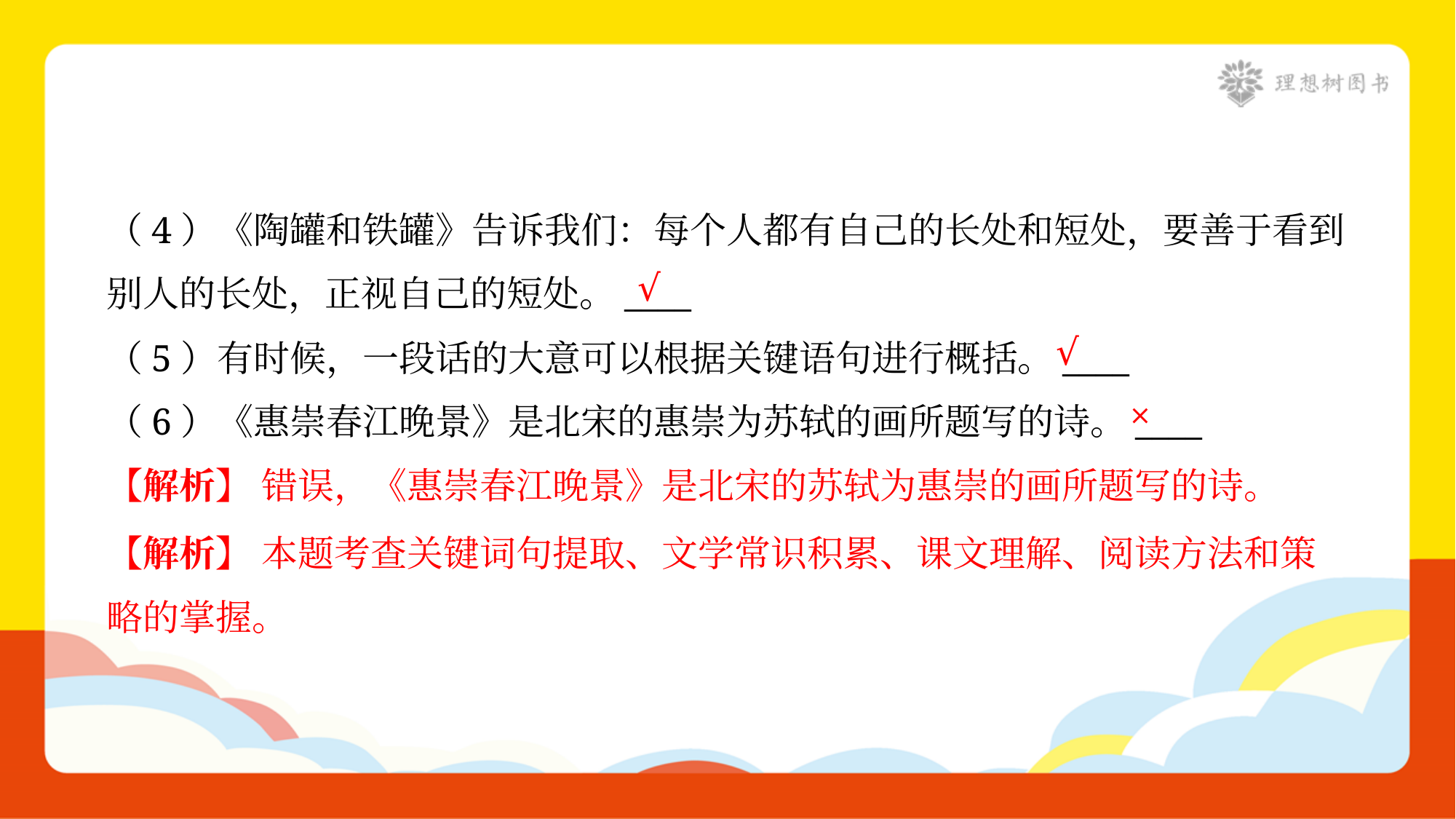

（4）《陶罐和铁罐》告诉我们：每个人都有自己的长处和短处，要善于看到
别人的长处，正视自己的短处。____
√
√
（5）有时候，一段话的大意可以根据关键语句进行概括。____
×
（6）《惠崇春江晚景》是北宋的惠崇为苏轼的画所题写的诗。____
【解析】 错误，《惠崇春江晚景》是北宋的苏轼为惠崇的画所题写的诗。
【解析】 本题考查关键词句提取、文学常识积累、课文理解、阅读方法和策
略的掌握。